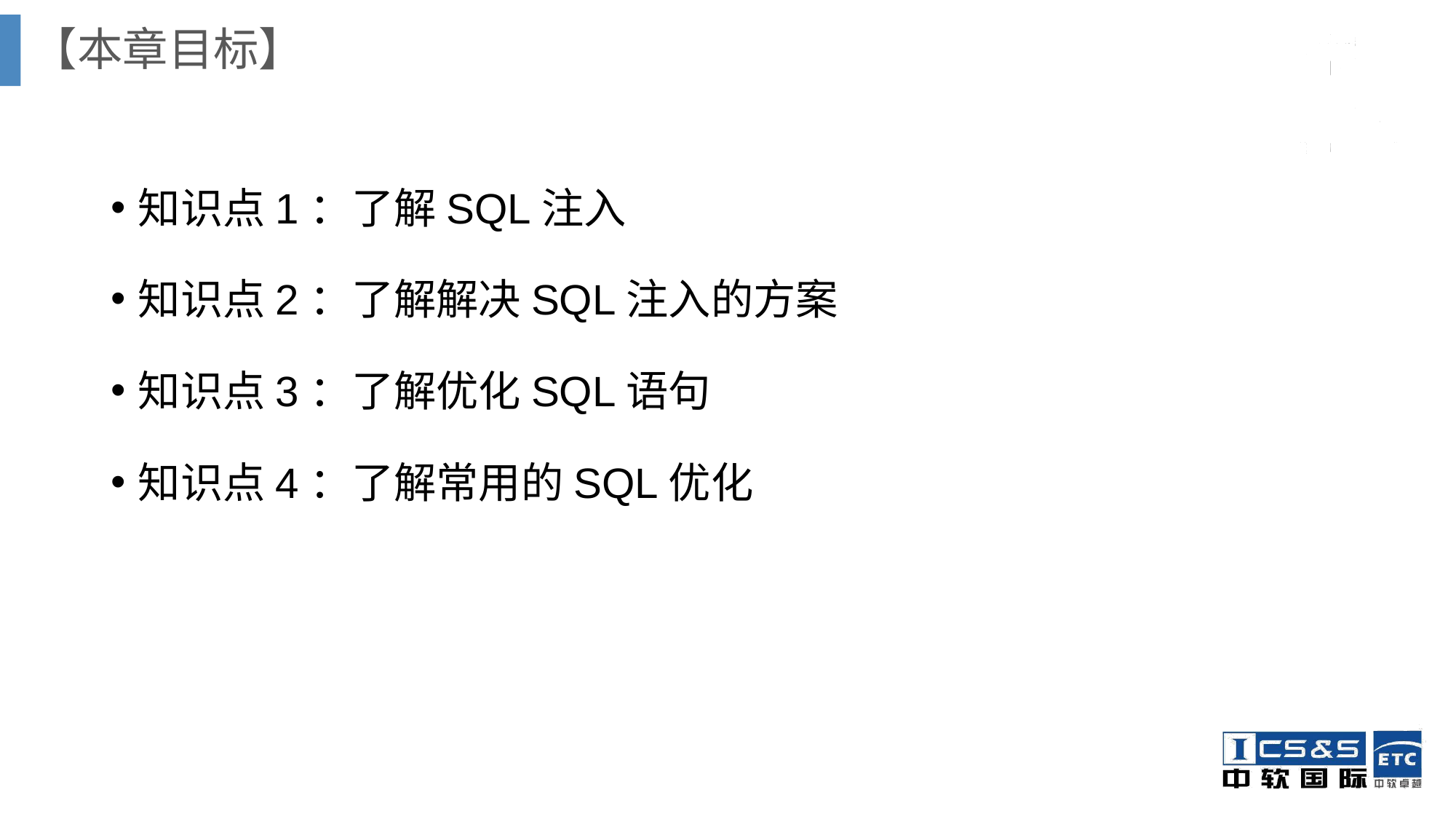

# 【本章目标】
知识点1：了解SQL注入
知识点2：了解解决SQL注入的方案
知识点3：了解优化SQL语句
知识点4：了解常用的SQL优化